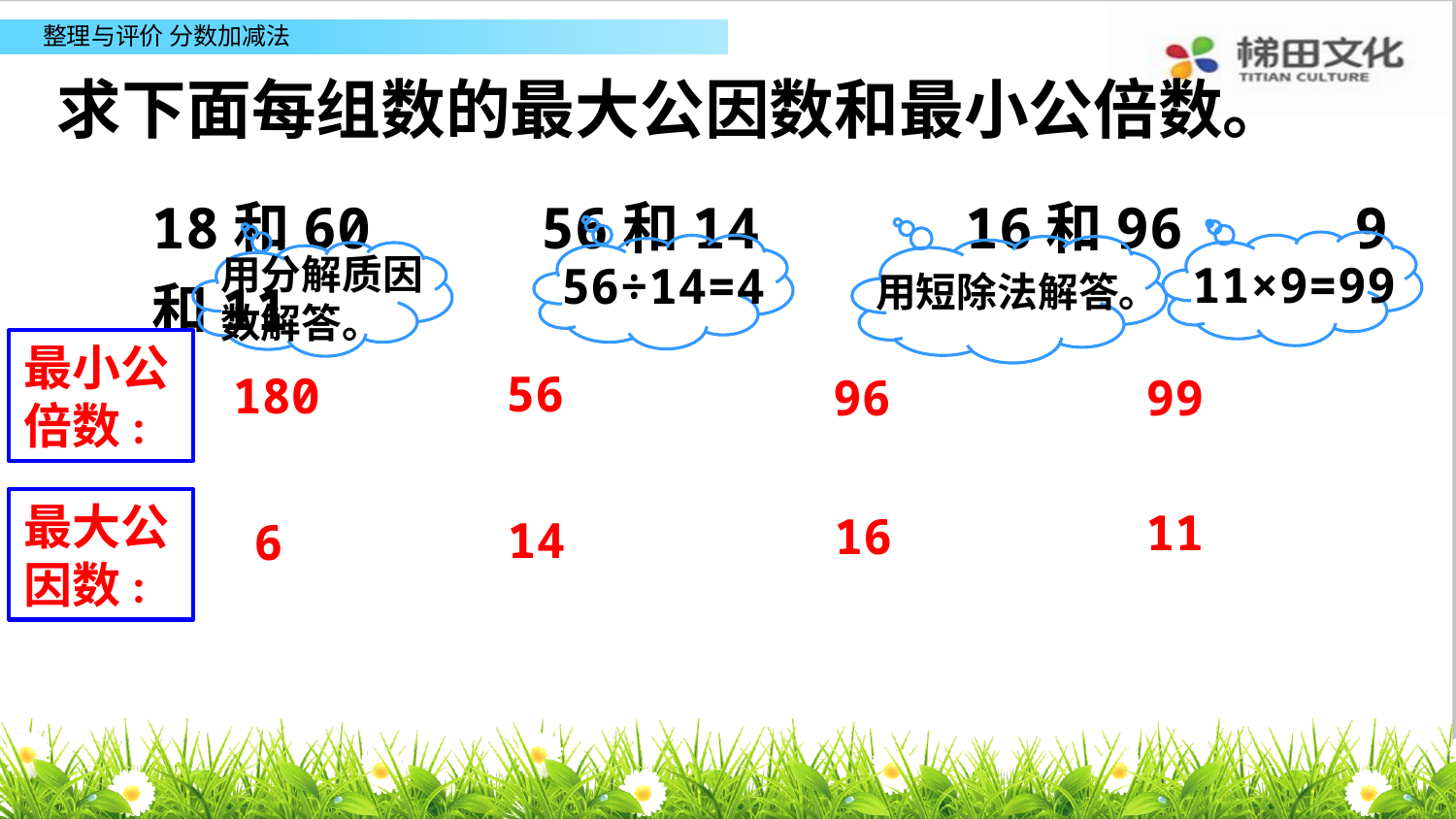

求下面每组数的最大公因数和最小公倍数。
18和60     56和14      16和96     9和11

11×9=99

56÷14=4

用短除法解答。
用分解质因数解答。

最小公
倍数:
56
180
96
99
最大公
因数:
11
16
14
6